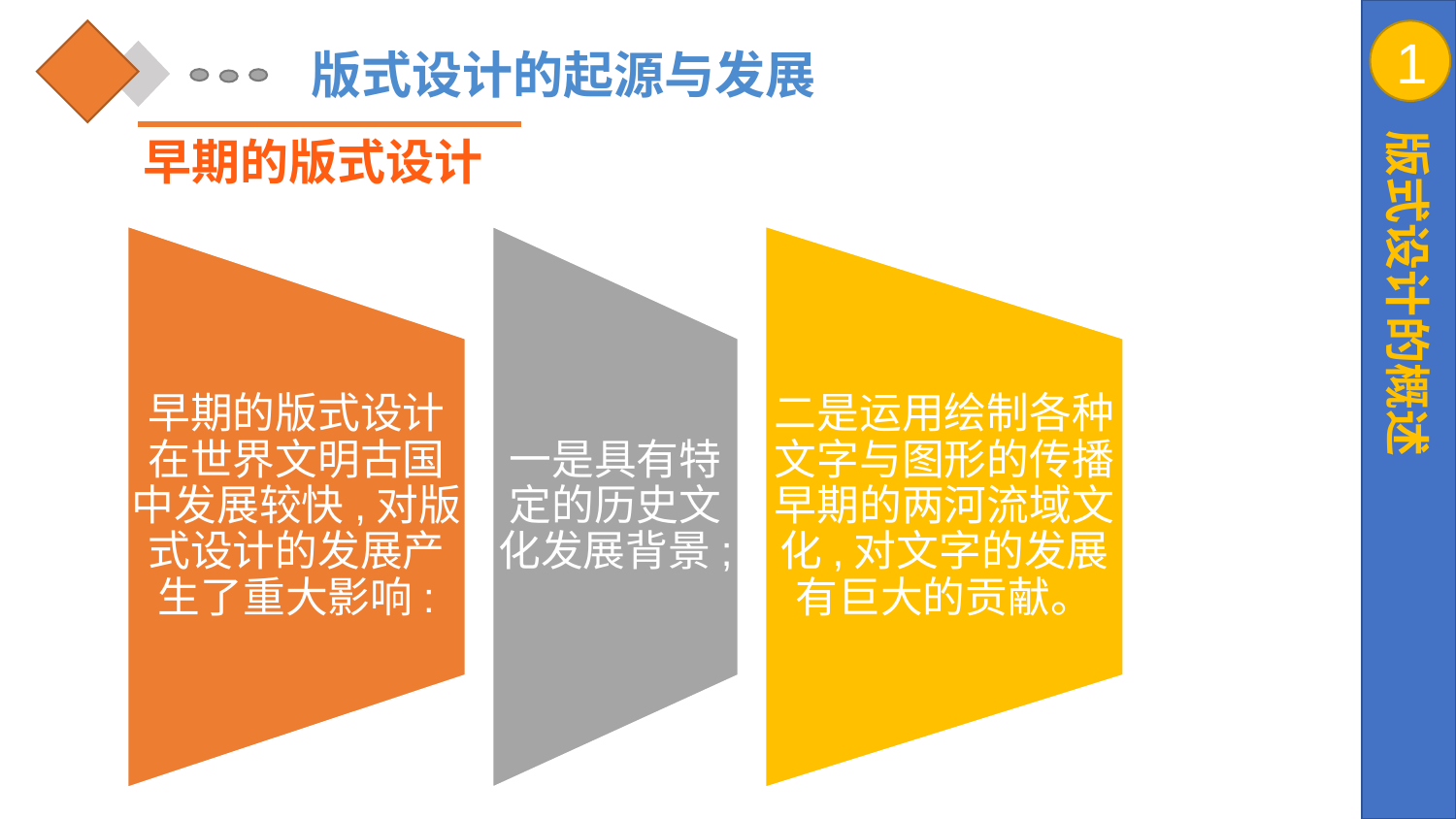

1
版式设计的起源与发展

早期的版式设计
版式设计的概述
早期的版式设计在世界文明古国中发展较快,对版式设计的发展产生了重大影响:
一是具有特定的历史文化发展背景;
二是运用绘制各种文字与图形的传播早期的两河流域文化,对文字的发展有巨大的贡献。